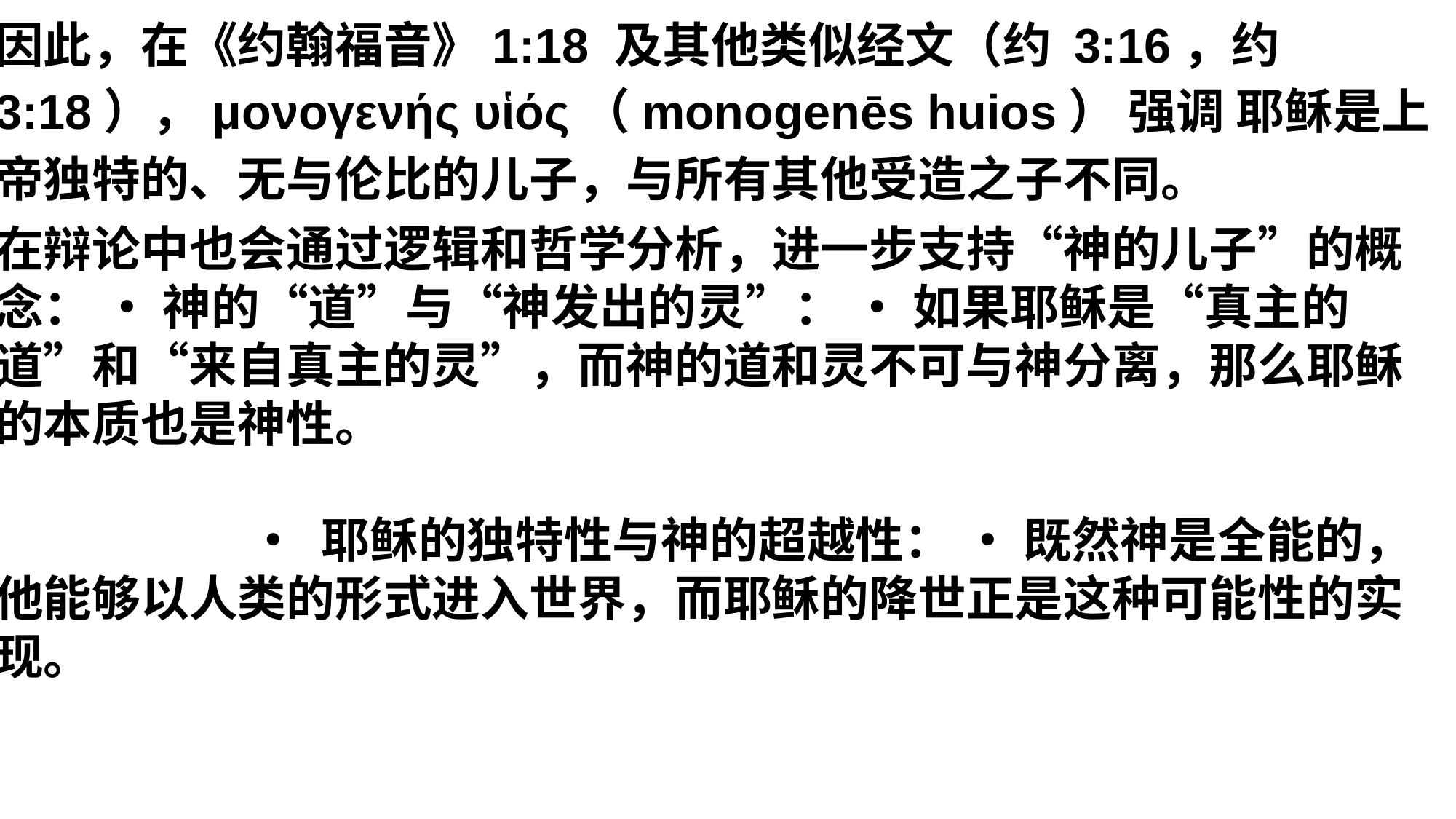

因此，在《约翰福音》1:18 及其他类似经文（约 3:16，约 3:18），μονογενής υἱός（monogenēs huios） 强调 耶稣是上帝独特的、无与伦比的儿子，与所有其他受造之子不同。
在辩论中也会通过逻辑和哲学分析，进一步支持“神的儿子”的概念： • 神的“道”与“神发出的灵”： • 如果耶稣是“真主的道”和“来自真主的灵”，而神的道和灵不可与神分离，那么耶稣的本质也是神性。
                                                                                                                                                         • 耶稣的独特性与神的超越性： • 既然神是全能的，他能够以人类的形式进入世界，而耶稣的降世正是这种可能性的实现。